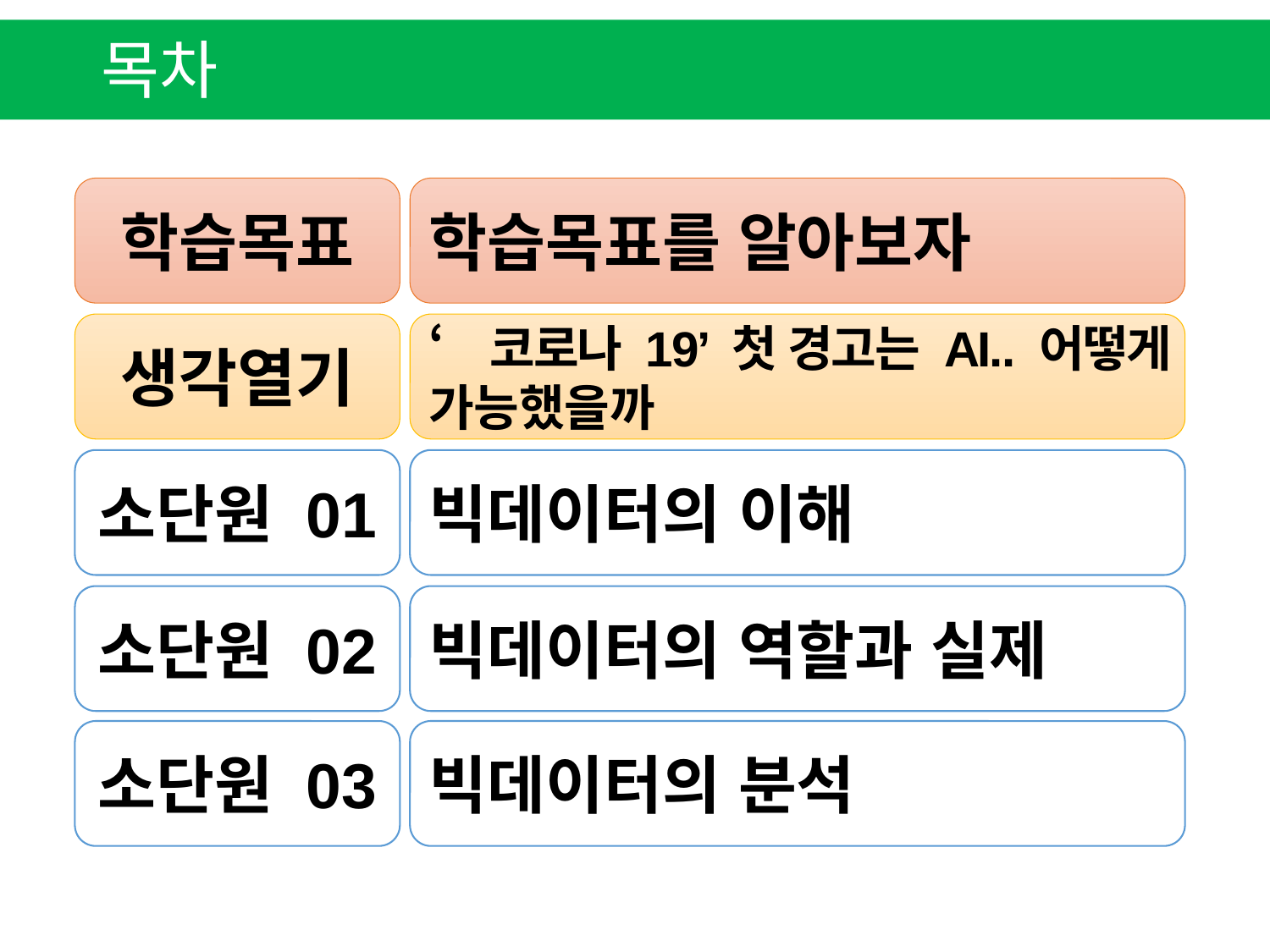

목차
학습목표
학습목표를 알아보자
생각열기
‘코로나 19’ 첫 경고는 AI.. 어떻게
가능했을까
소단원 01
빅데이터의 이해
소단원 02
빅데이터의 역할과 실제
소단원 03
빅데이터의 분석